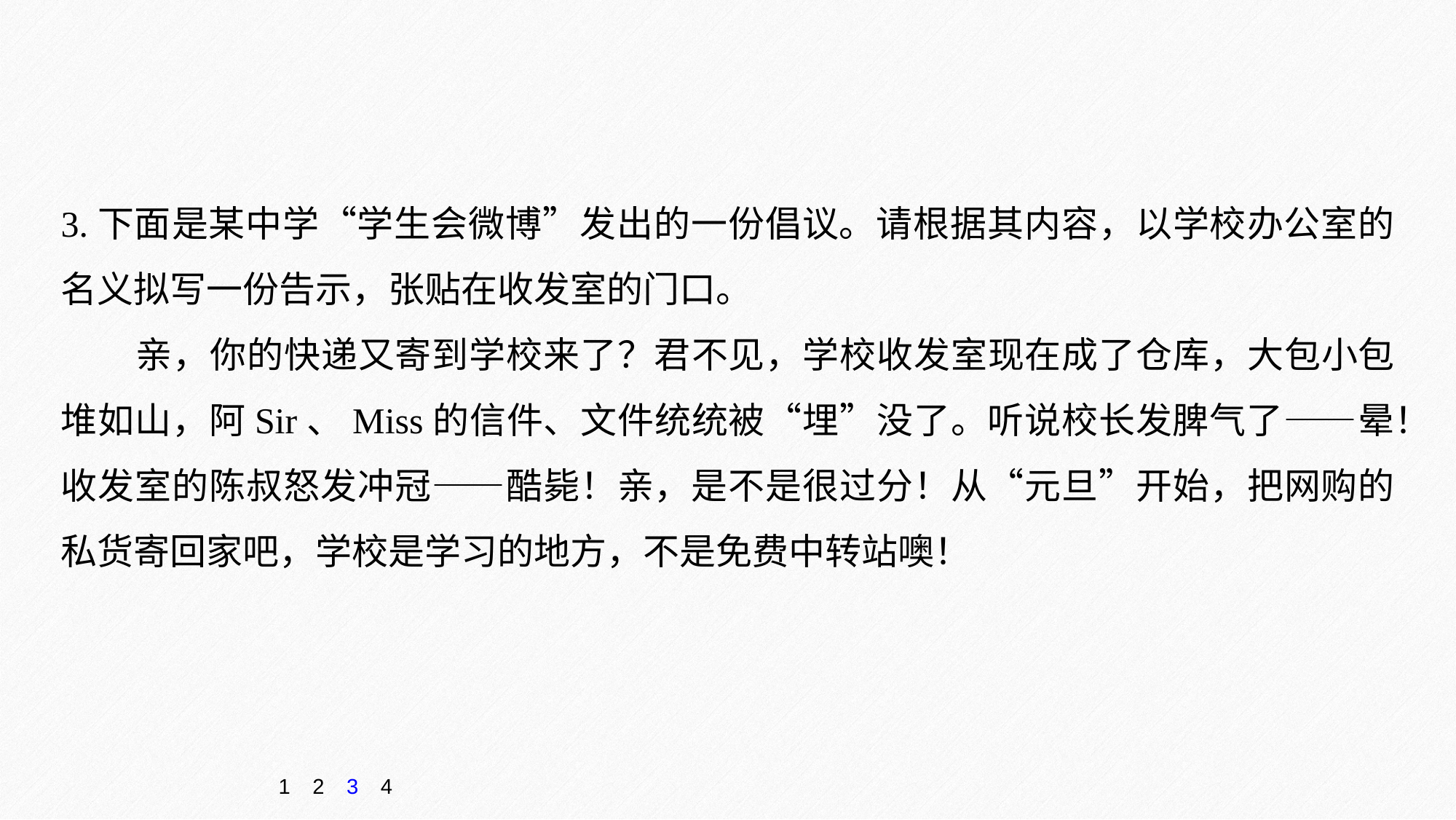

3.下面是某中学“学生会微博”发出的一份倡议。请根据其内容，以学校办公室的名义拟写一份告示，张贴在收发室的门口。
亲，你的快递又寄到学校来了？君不见，学校收发室现在成了仓库，大包小包堆如山，阿Sir、Miss的信件、文件统统被“埋”没了。听说校长发脾气了——晕！收发室的陈叔怒发冲冠——酷毙！亲，是不是很过分！从“元旦”开始，把网购的私货寄回家吧，学校是学习的地方，不是免费中转站噢！
1
2
3
4